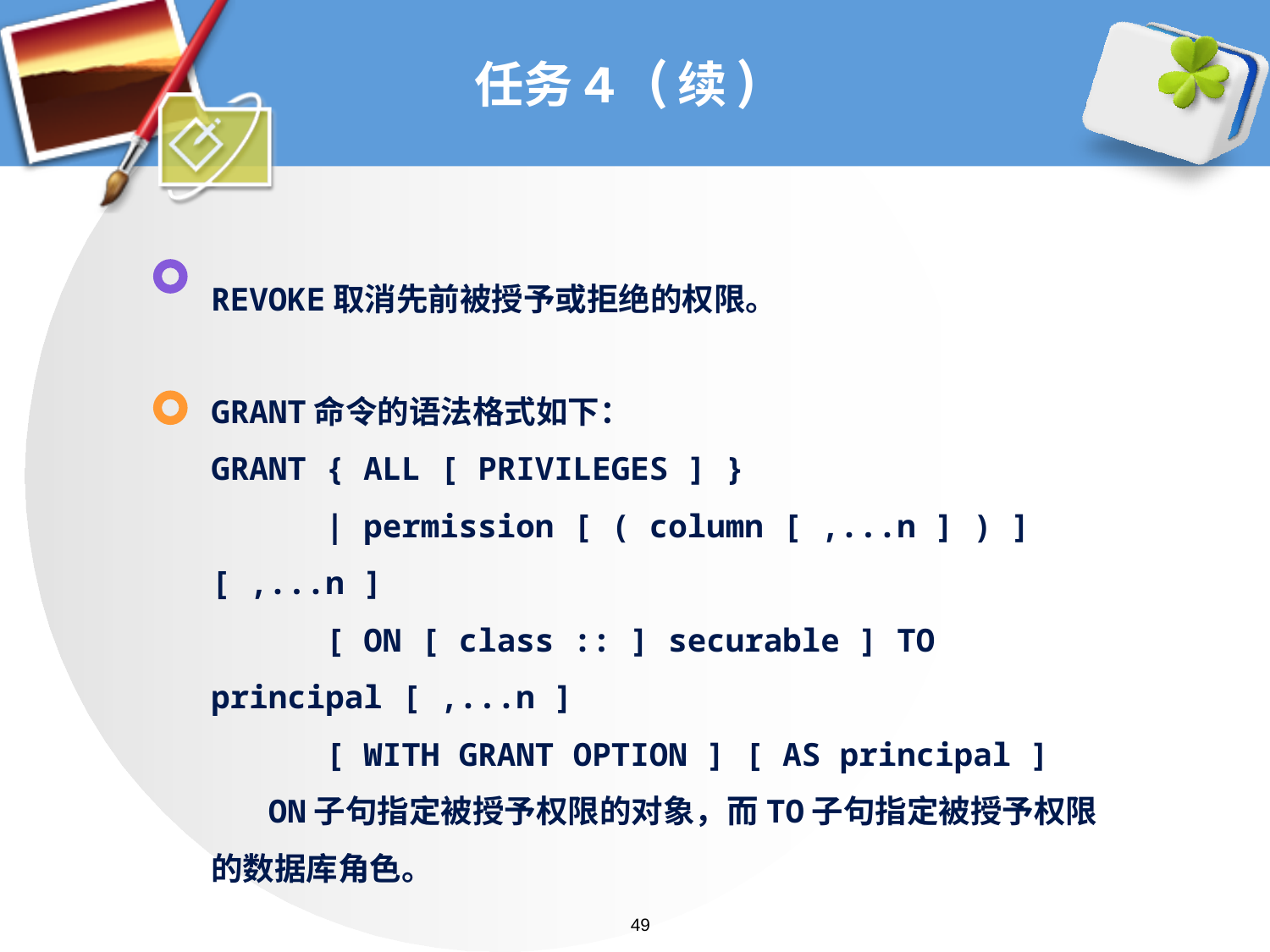

# 任务4    (续)
REVOKE取消先前被授予或拒绝的权限。

GRANT命令的语法格式如下：
GRANT { ALL [ PRIVILEGES ] }
      | permission [ ( column [ ,...n ] ) ] [ ,...n ]
      [ ON [ class :: ] securable ] TO principal [ ,...n ]
      [ WITH GRANT OPTION ] [ AS principal ]
   ON子句指定被授予权限的对象，而TO子句指定被授予权限的数据库角色。

49